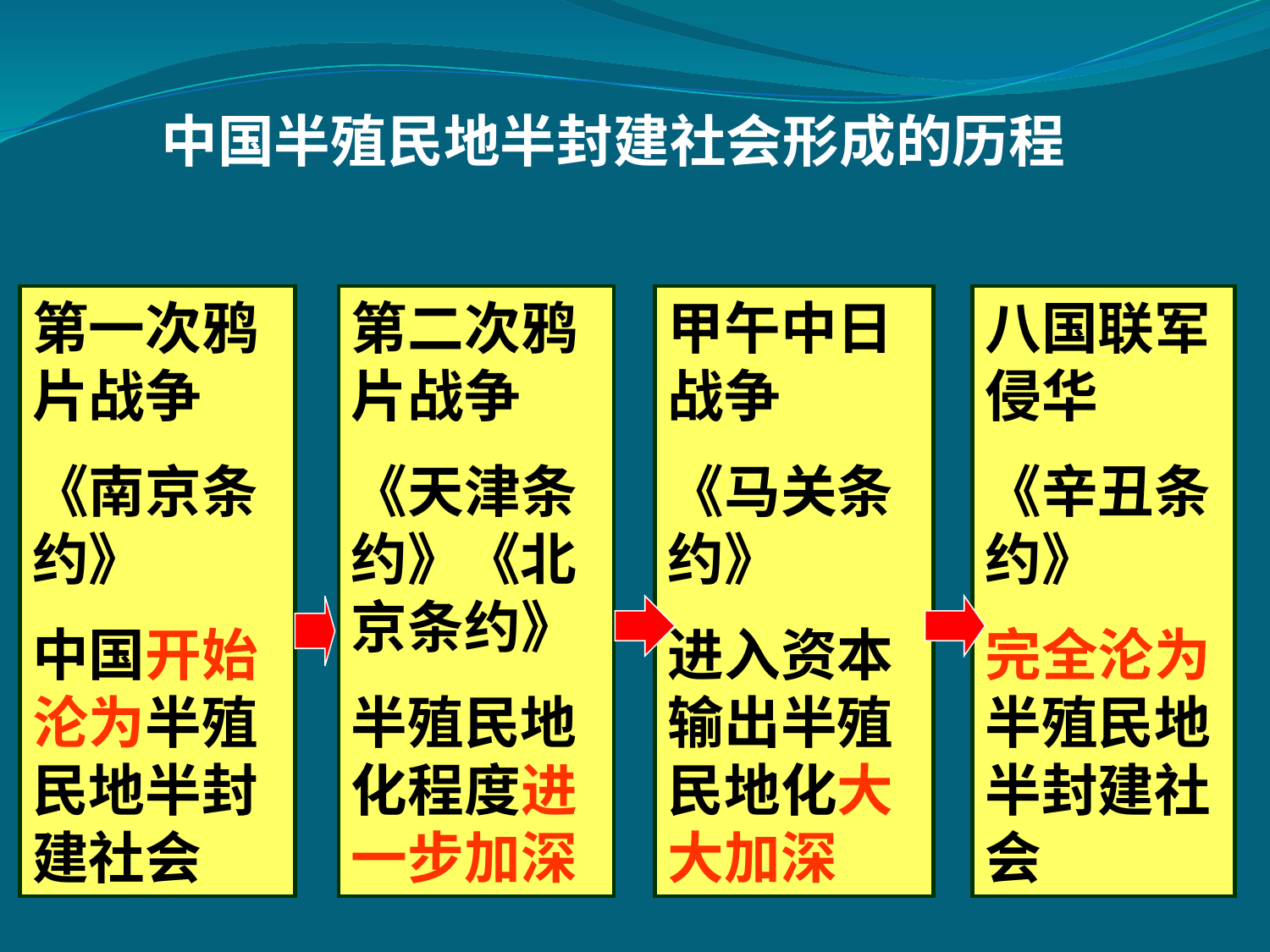

中国半殖民地半封建社会形成的历程
第一次鸦片战争
《南京条约》
中国开始沦为半殖民地半封建社会
第二次鸦片战争
《天津条约》《北京条约》
半殖民地化程度进一步加深
甲午中日战争
《马关条约》
进入资本输出半殖民地化大大加深
八国联军侵华
《辛丑条约》
完全沦为半殖民地半封建社会